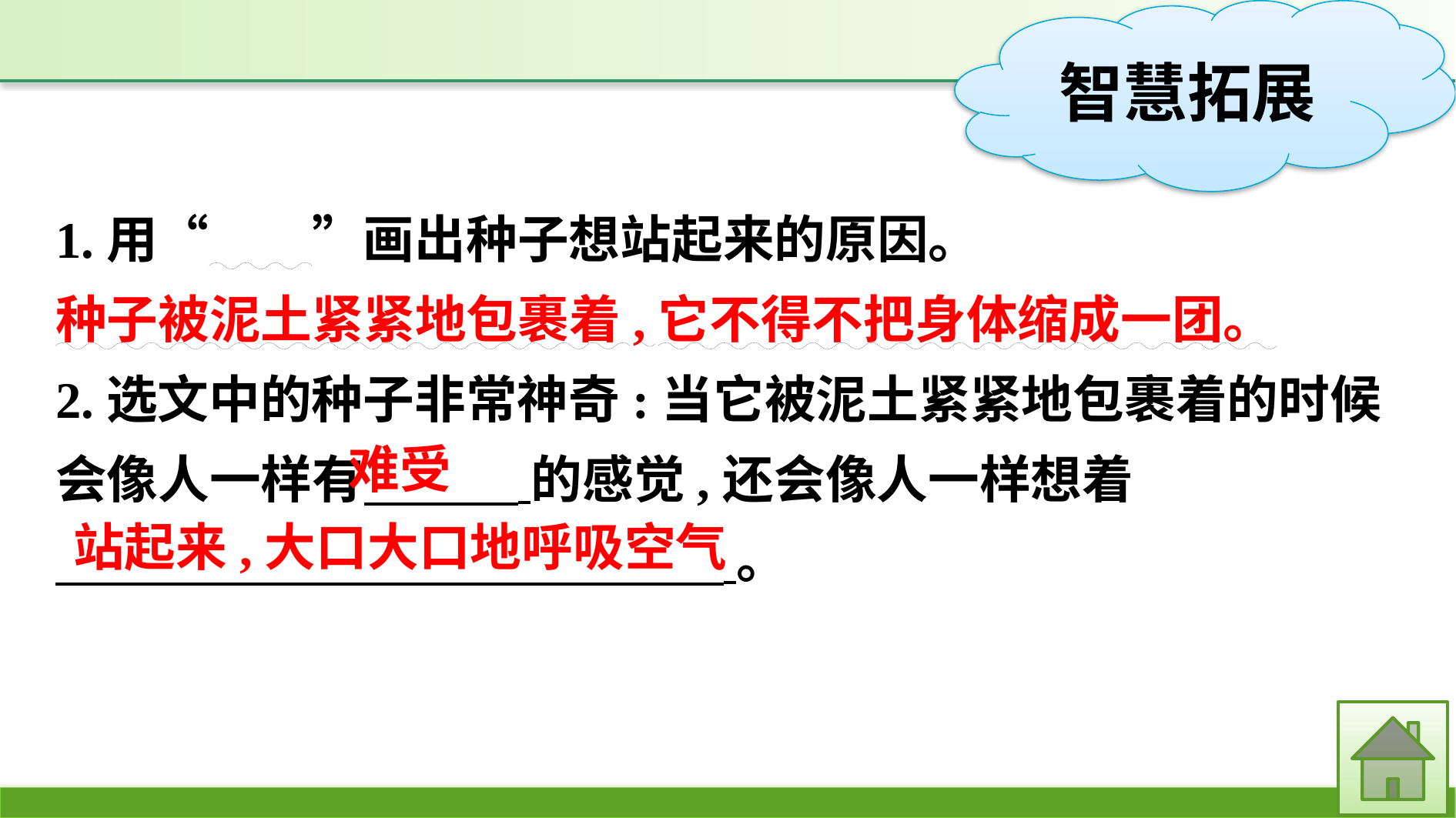

1.用“　　”画出种子想站起来的原因。
种子被泥土紧紧地包裹着,它不得不把身体缩成一团。
2.选文中的种子非常神奇:当它被泥土紧紧地包裹着的时候会像人一样有　　　 的感觉,还会像人一样想着
　　　　　　　　　　　　　 。
难受
站起来,大口大口地呼吸空气